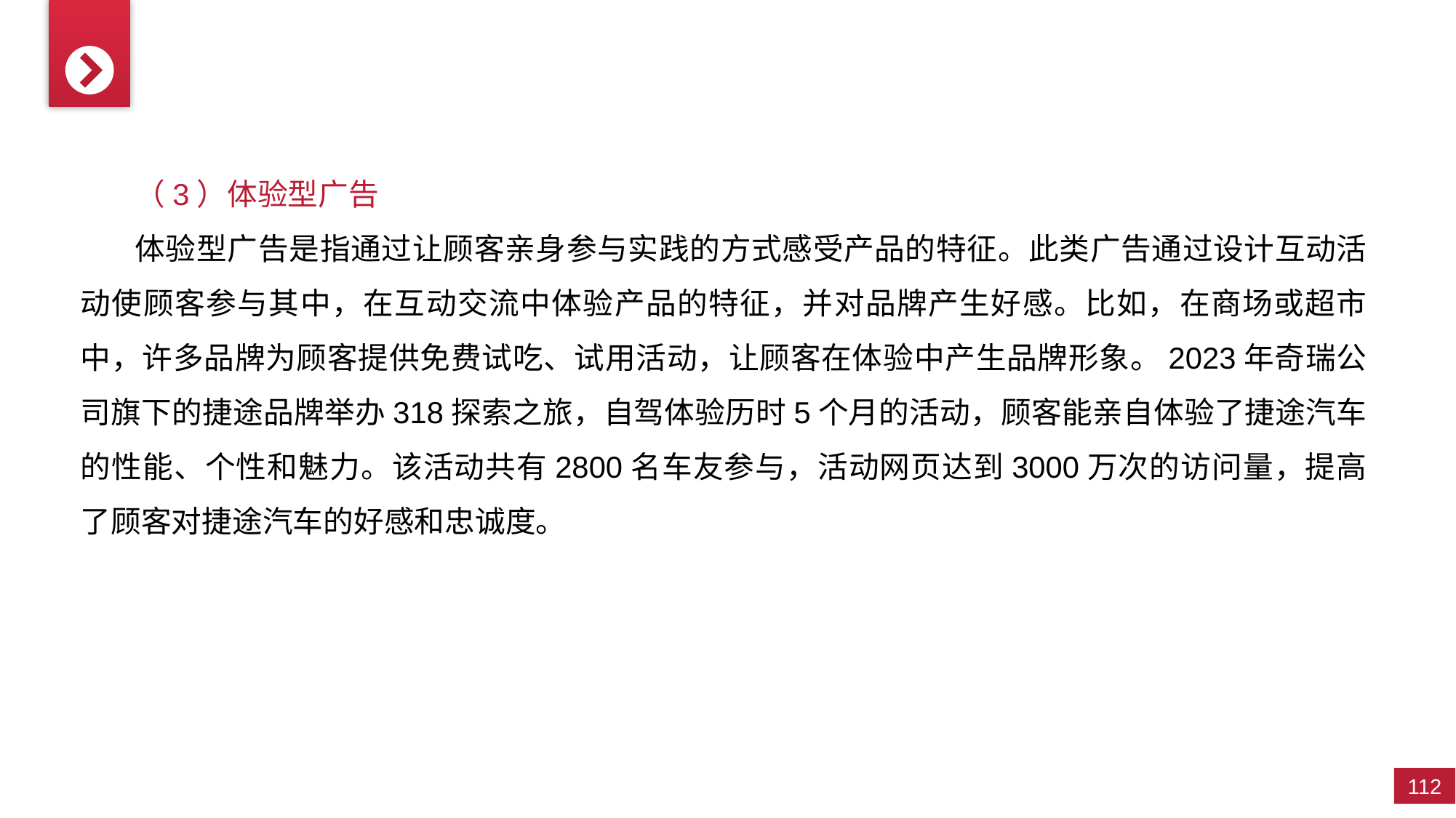

（3）体验型广告
体验型广告是指通过让顾客亲身参与实践的方式感受产品的特征。此类广告通过设计互动活动使顾客参与其中，在互动交流中体验产品的特征，并对品牌产生好感。比如，在商场或超市中，许多品牌为顾客提供免费试吃、试用活动，让顾客在体验中产生品牌形象。2023年奇瑞公司旗下的捷途品牌举办318探索之旅，自驾体验历时5个月的活动，顾客能亲自体验了捷途汽车的性能、个性和魅力。该活动共有2800名车友参与，活动网页达到3000万次的访问量，提高了顾客对捷途汽车的好感和忠诚度。